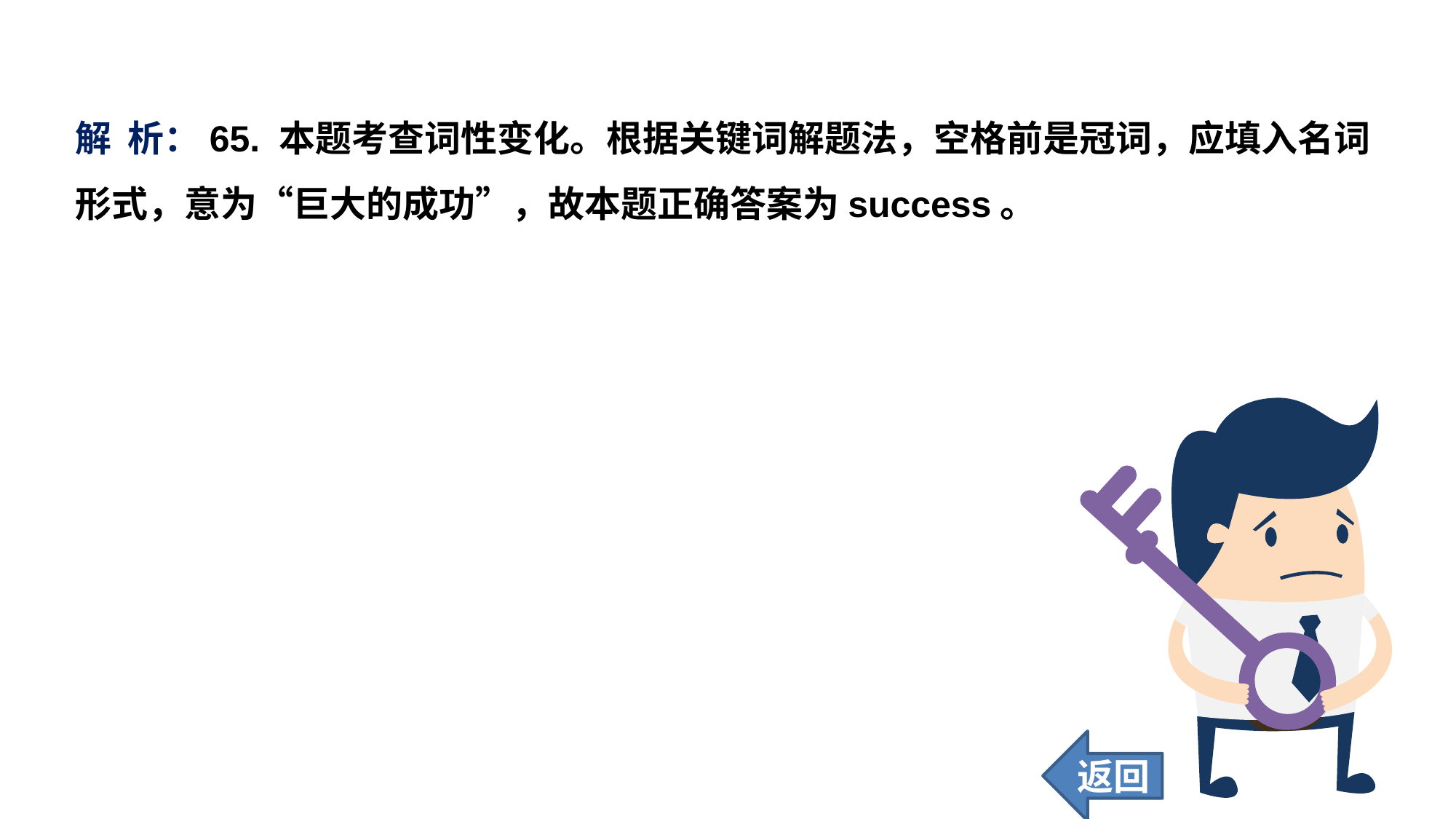

解  析：65. 本题考查词性变化。根据关键词解题法，空格前是冠词，应填入名词形式，意为“巨大的成功”，故本题正确答案为success。

返回
278